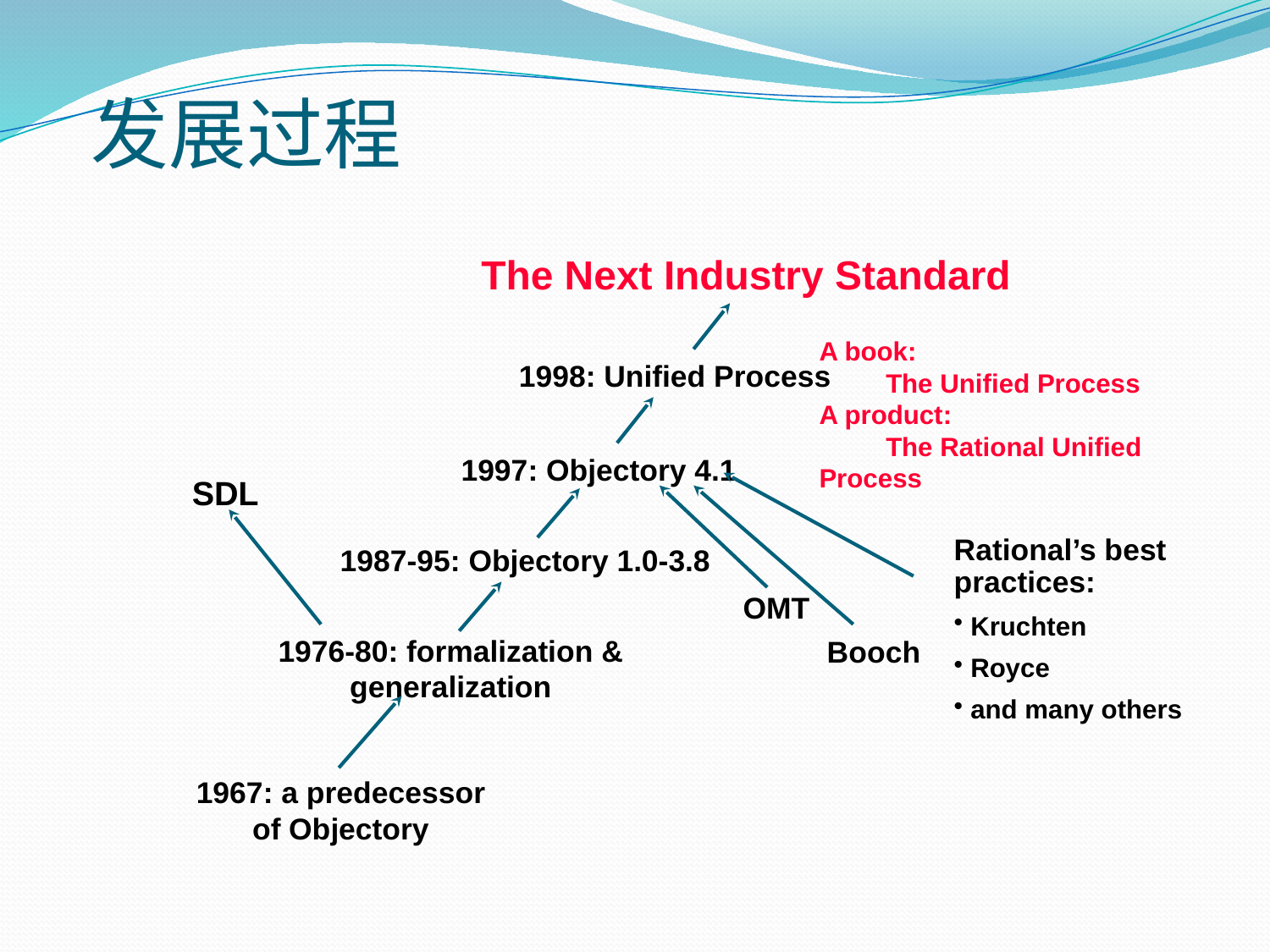

# 发展过程
The Next Industry Standard

A book:
         The Unified Process
A product:
         The Rational Unified Process
1998: Unified Process

1997: Objectory 4.1
SDL

Rational’s best practices:
 Kruchten
 Royce
 and many others
1987-95: Objectory 1.0-3.8

OMT
1976-80: formalization &
generalization
Booch

1967: a predecessor
of Objectory